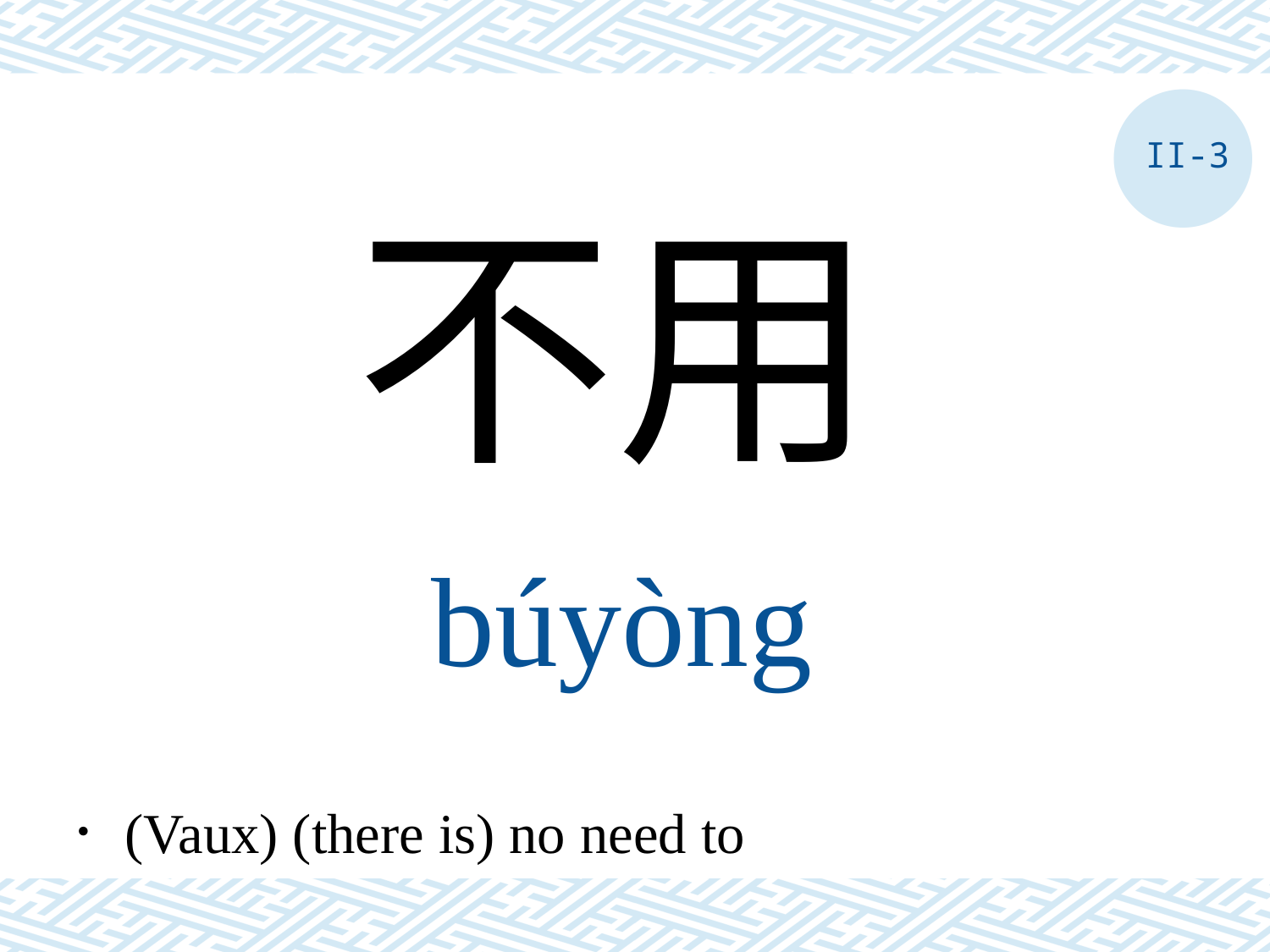

II-3

不用
búyòng
．(Vaux) (there is) no need to